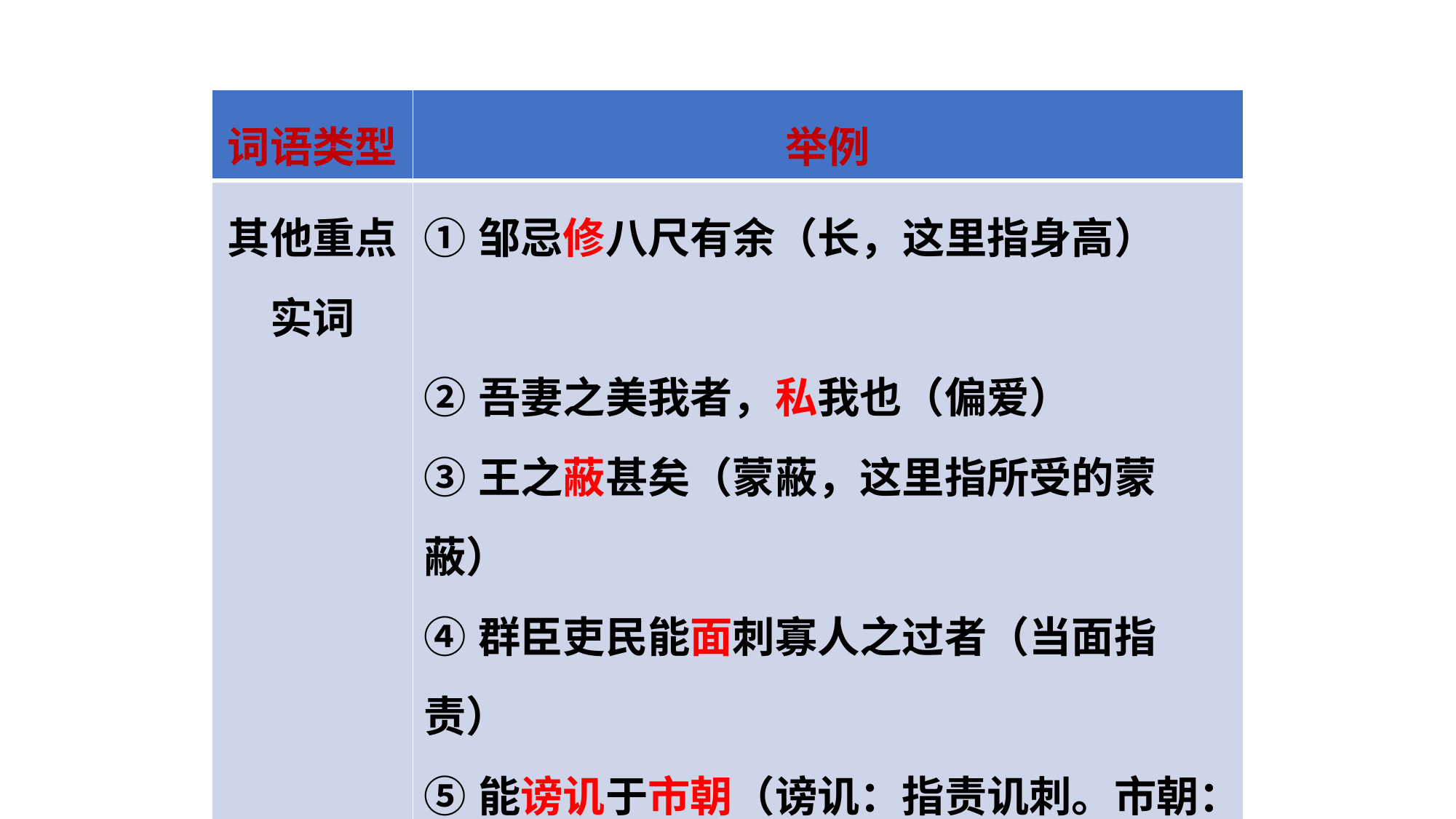

| 词语类型 | 举例 |
| --- | --- |
| 其他重点实词 | ①邹忌修八尺有余（长，这里指身高）　　 ②吾妻之美我者，私我也（偏爱） ③王之蔽甚矣（蒙蔽，这里指所受的蒙蔽） ④群臣吏民能面刺寡人之过者（当面指责） ⑤能谤讥于市朝（谤讥：指责讥刺。市朝：指集市、市场等公共场合） ⑥时时而间进（时时：常常，不时。间进：偶然进谏。间，间或、偶然） ⑦期年之后（满一年） |